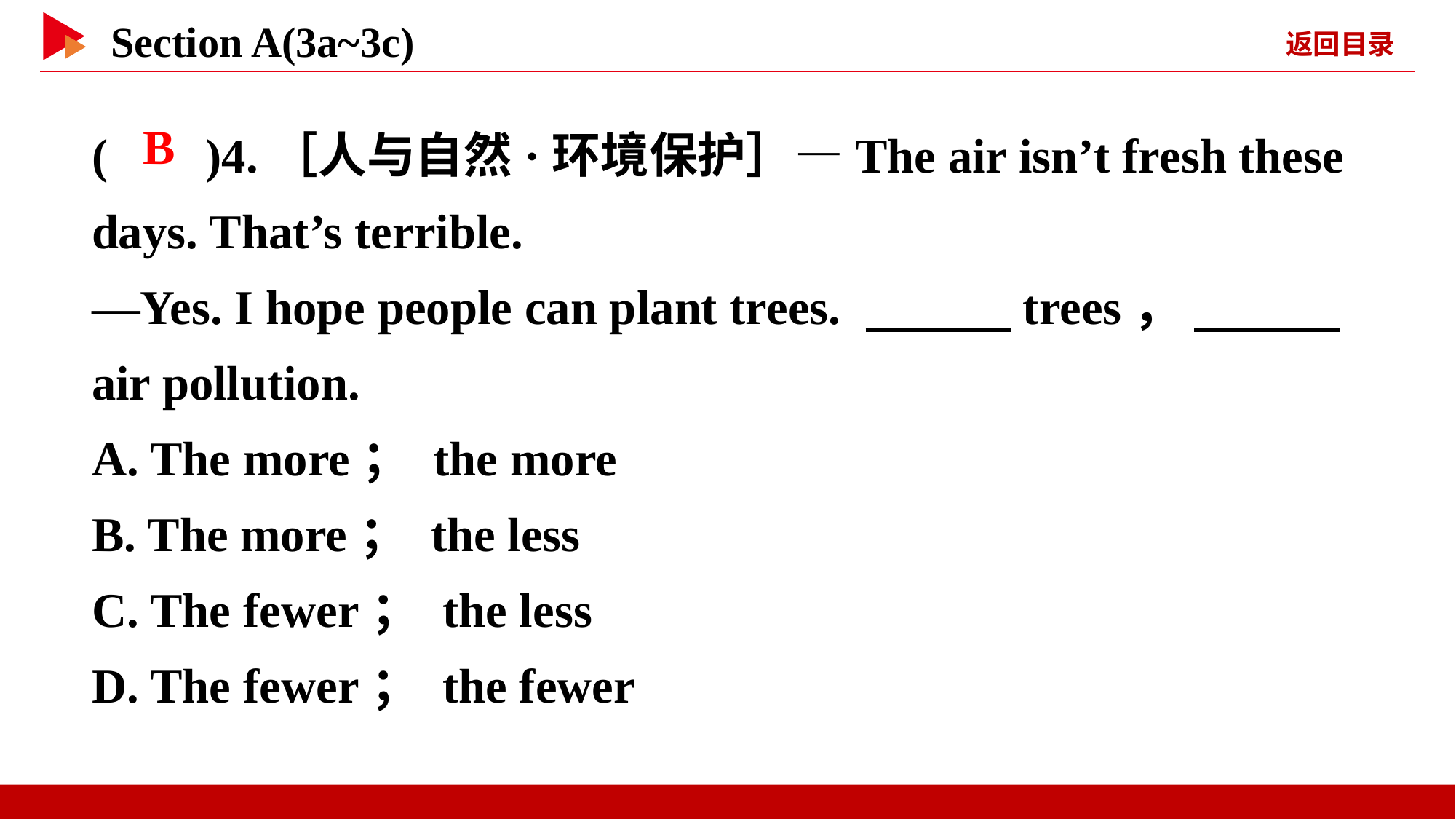

(        )4.［人与自然·环境保护］—The air isn’t fresh these days. That’s terrible.
—Yes. I hope people can plant trees. 　　　trees， 　　　air pollution.
A. The more； the more
B. The more； the less
C. The fewer； the less
D. The fewer； the fewer
   B